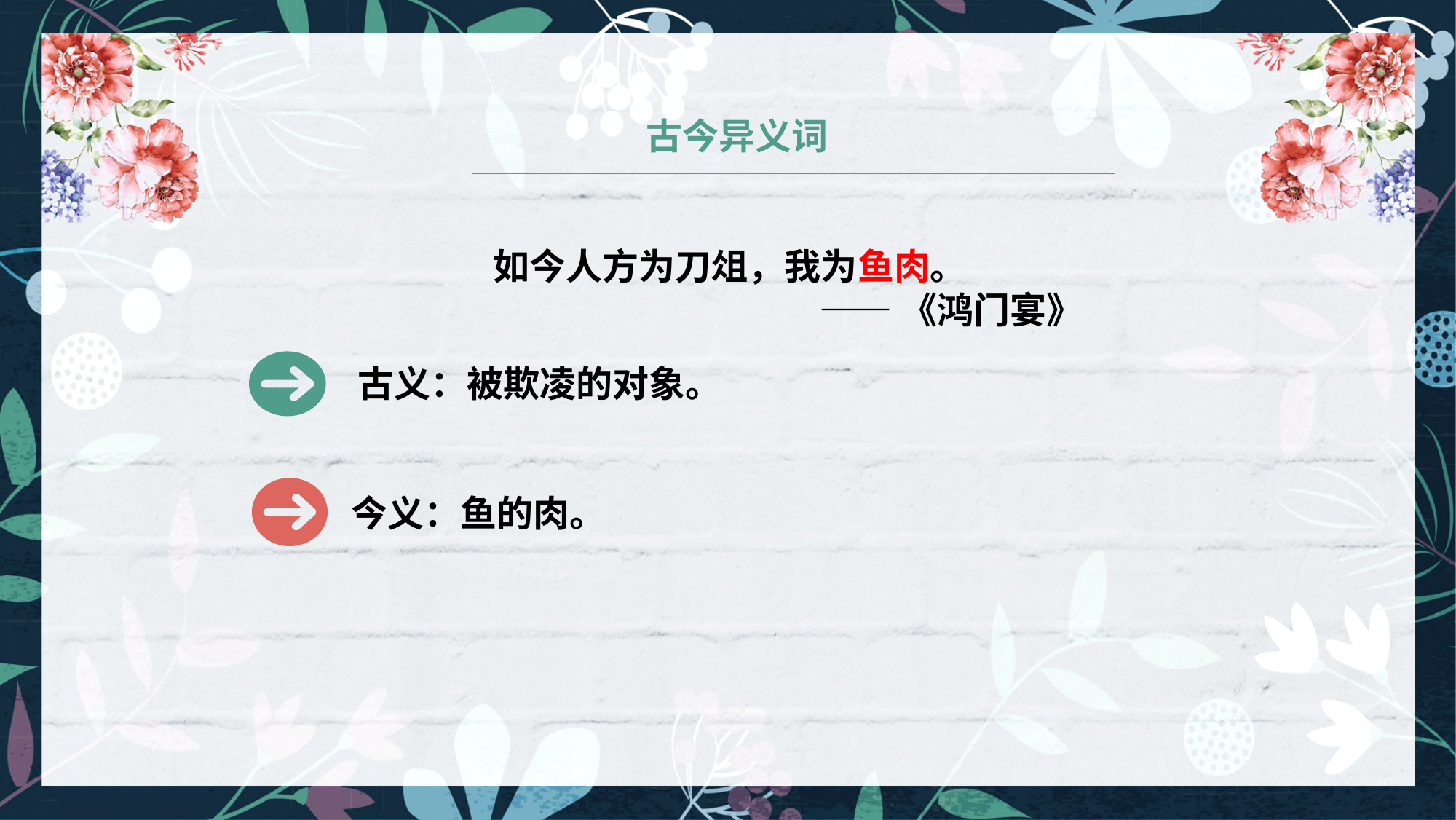

古今异义词
如今人方为刀俎，我为鱼肉。
                                                      ——《鸿门宴》

古义：被欺凌的对象。

今义：鱼的肉。